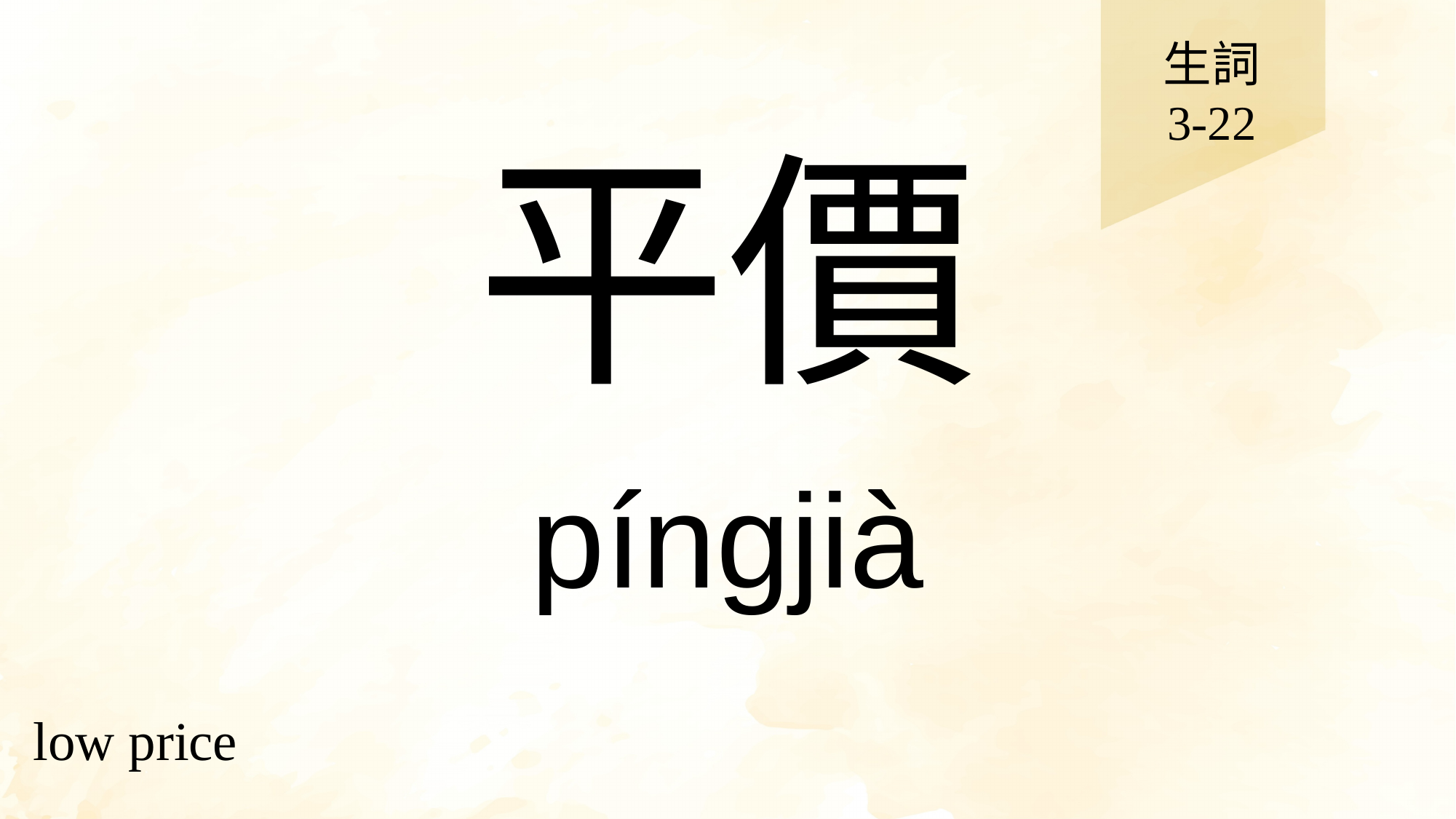

生詞
3-22
# 平價
píngjià
low price